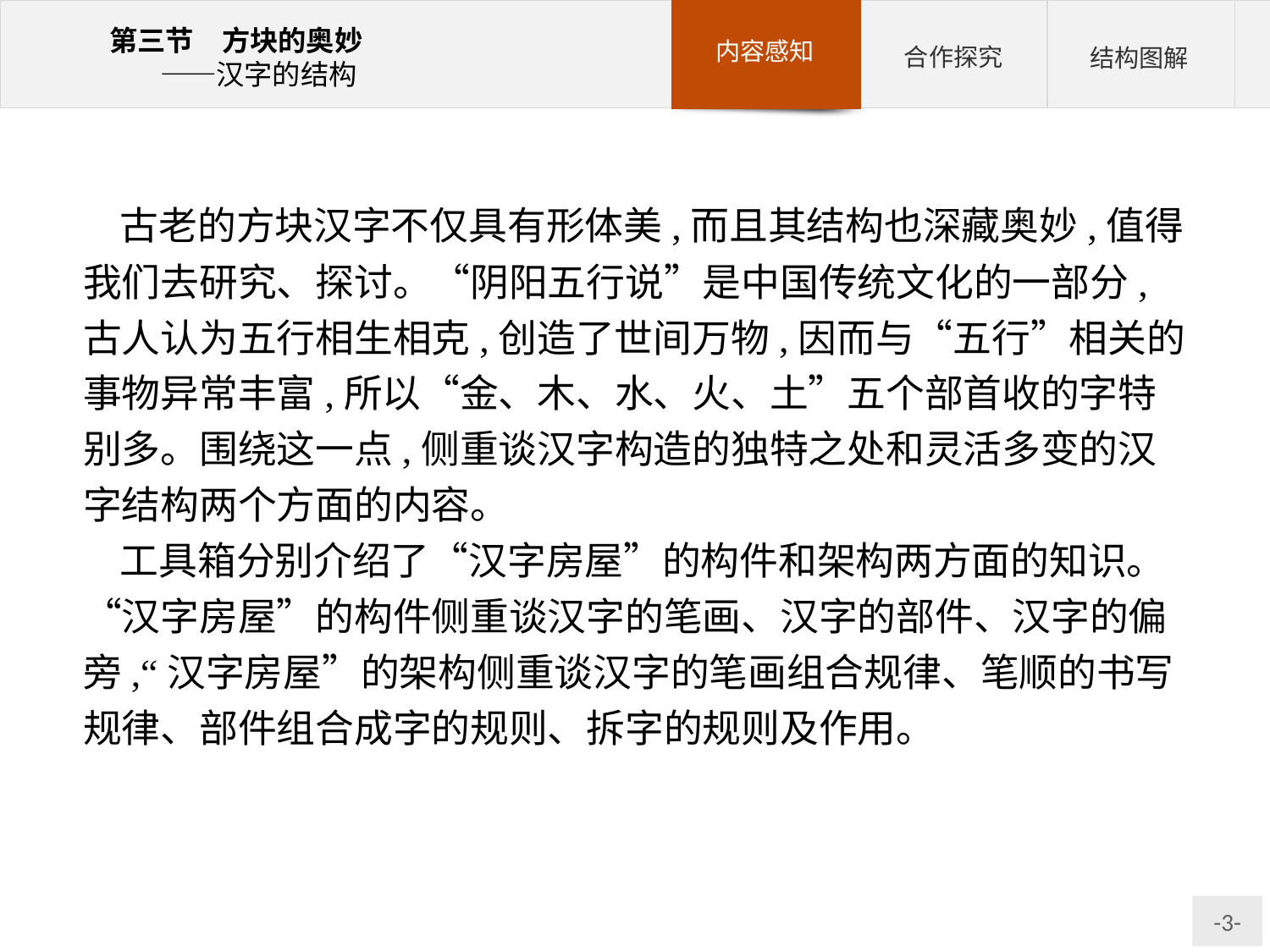

古老的方块汉字不仅具有形体美,而且其结构也深藏奥妙,值得我们去研究、探讨。“阴阳五行说”是中国传统文化的一部分,古人认为五行相生相克,创造了世间万物,因而与“五行”相关的事物异常丰富,所以“金、木、水、火、土”五个部首收的字特别多。围绕这一点,侧重谈汉字构造的独特之处和灵活多变的汉字结构两个方面的内容。
工具箱分别介绍了“汉字房屋”的构件和架构两方面的知识。“汉字房屋”的构件侧重谈汉字的笔画、汉字的部件、汉字的偏旁,“汉字房屋”的架构侧重谈汉字的笔画组合规律、笔顺的书写规律、部件组合成字的规则、拆字的规则及作用。